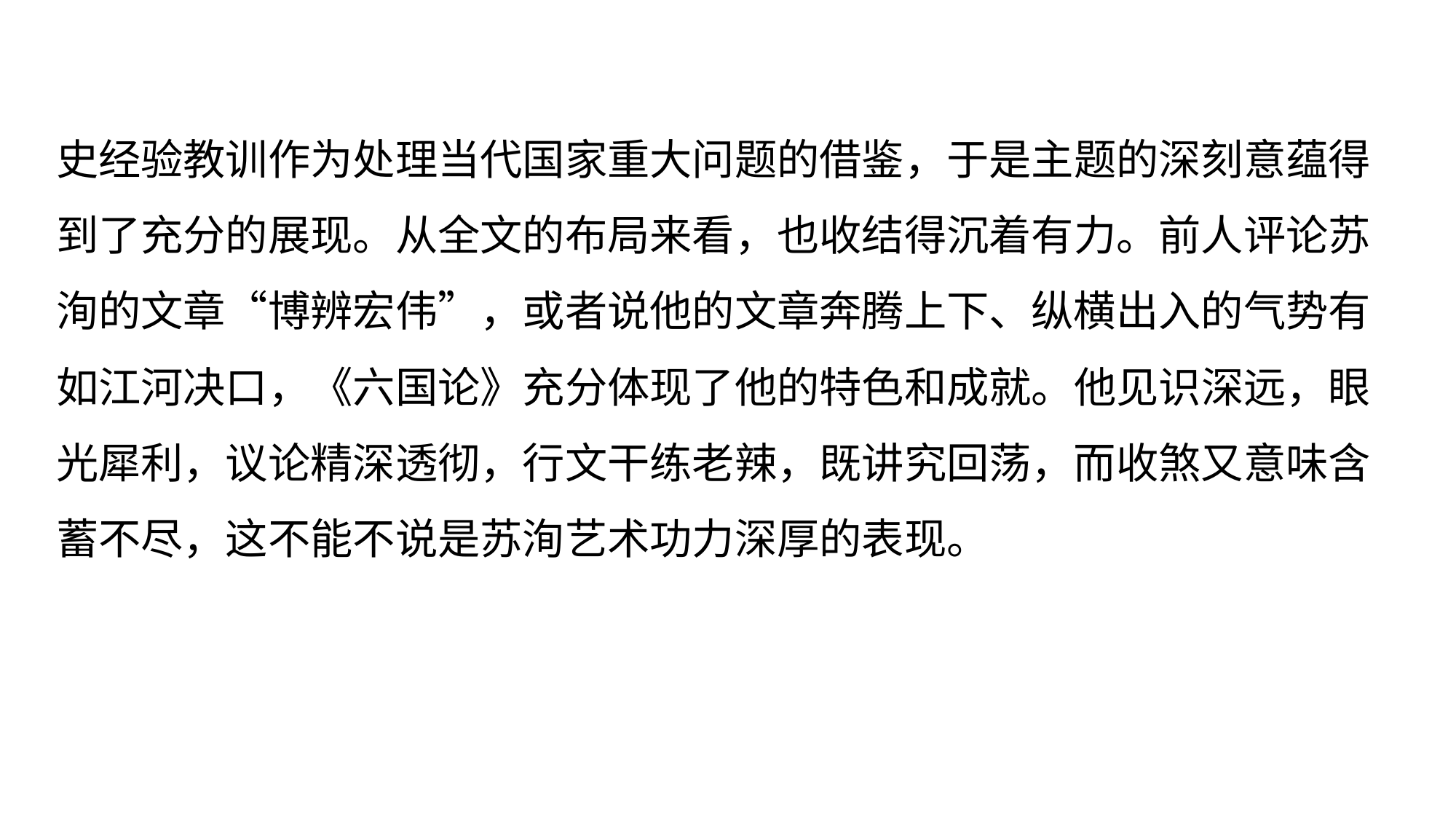

史经验教训作为处理当代国家重大问题的借鉴，于是主题的深刻意蕴得到了充分的展现。从全文的布局来看，也收结得沉着有力。前人评论苏洵的文章“博辨宏伟”，或者说他的文章奔腾上下、纵横出入的气势有如江河决口，《六国论》充分体现了他的特色和成就。他见识深远，眼光犀利，议论精深透彻，行文干练老辣，既讲究回荡，而收煞又意味含蓄不尽，这不能不说是苏洵艺术功力深厚的表现。